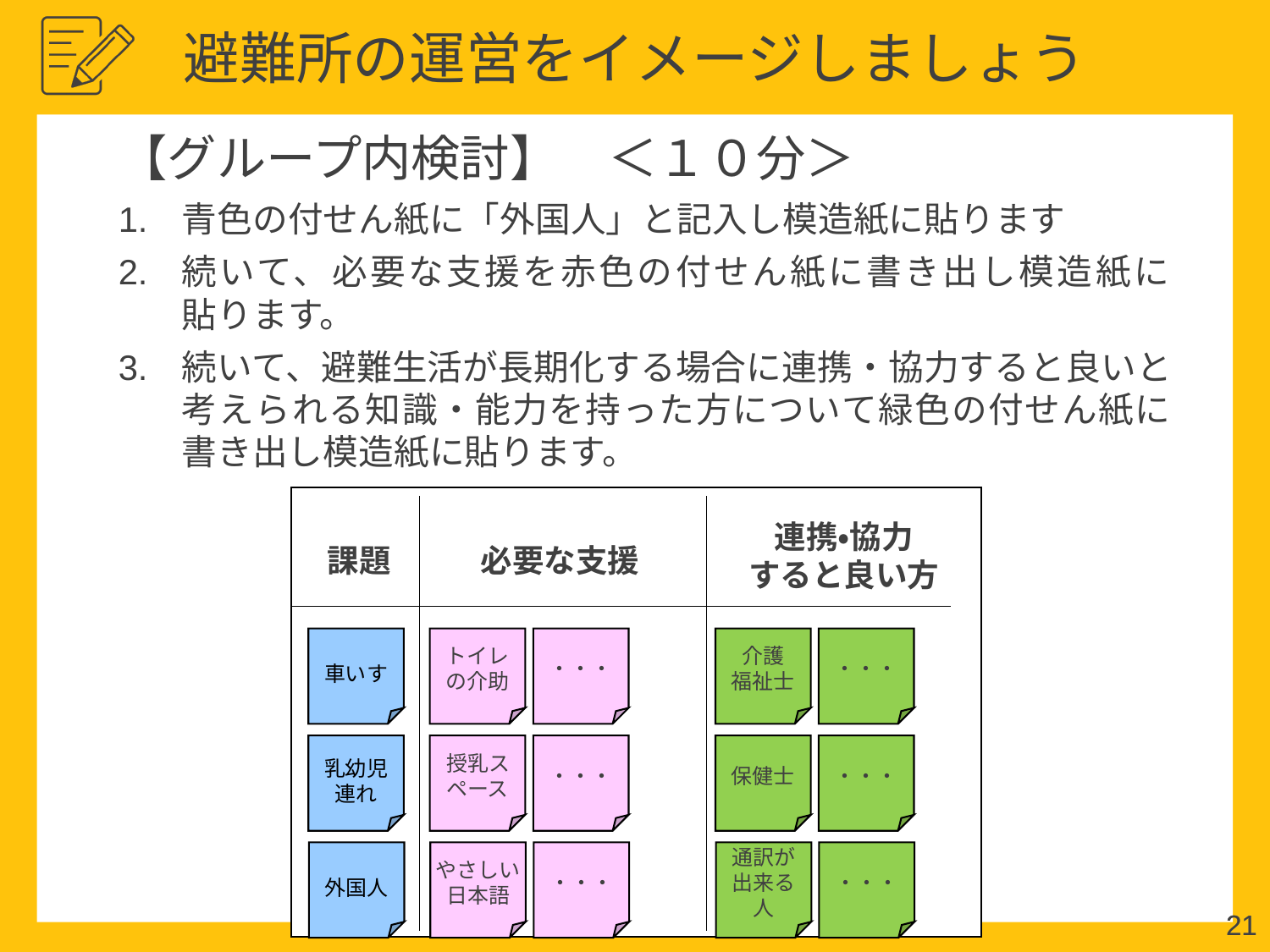

避難所の運営をイメージしましょう
【グループ内検討】　＜１０分＞
青色の付せん紙に「外国人」と記入し模造紙に貼ります
続いて、必要な支援を赤色の付せん紙に書き出し模造紙に
貼ります。
続いて、避難生活が長期化する場合に連携・協力すると良いと
考えられる知識・能力を持った方について緑色の付せん紙に
書き出し模造紙に貼ります。

連携・協力
すると良い方
課題
必要な支援

車いす
トイレの介助
・・・
介護
福祉士
・・・

乳幼児連れ
授乳スペース
・・・
保健士
・・・

外国人
やさしい
日本語
・・・
通訳が出来る人
・・・
21
21